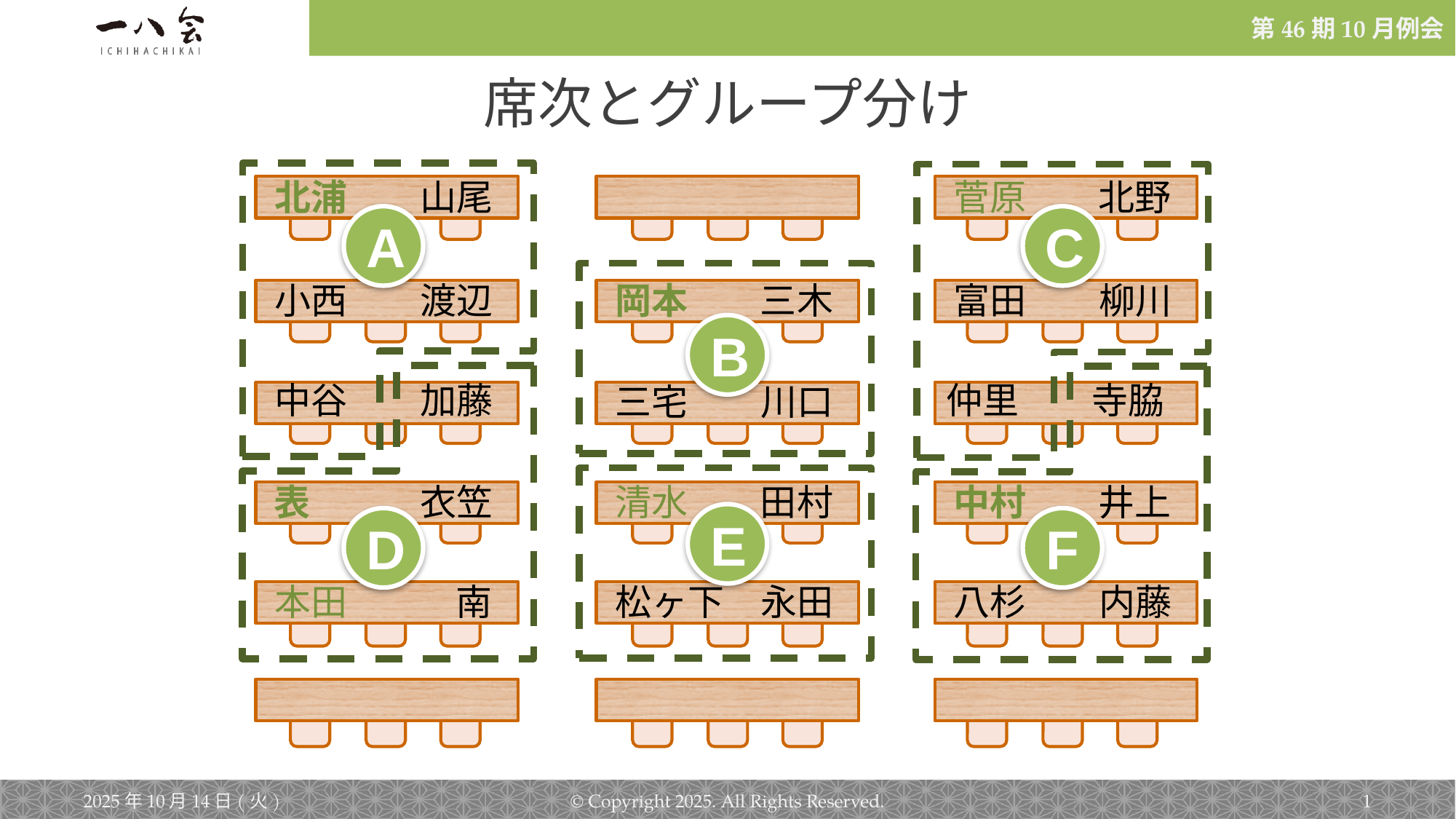

席次とグループ分け

北浦　　山尾口
菅原　　北野

A
C

岡本　　三木
小西　　渡辺
富田　　柳川

B

仲里　　寺脇
中谷　　加藤
三宅　　川口

清水　　田村
表　　　衣笠
中村　　井上

E
D
F
松ヶ下　永田
本田　　　南
八杉　　内藤

2025年10月14日(火)
© Copyright 2025. All Rights Reserved.
1